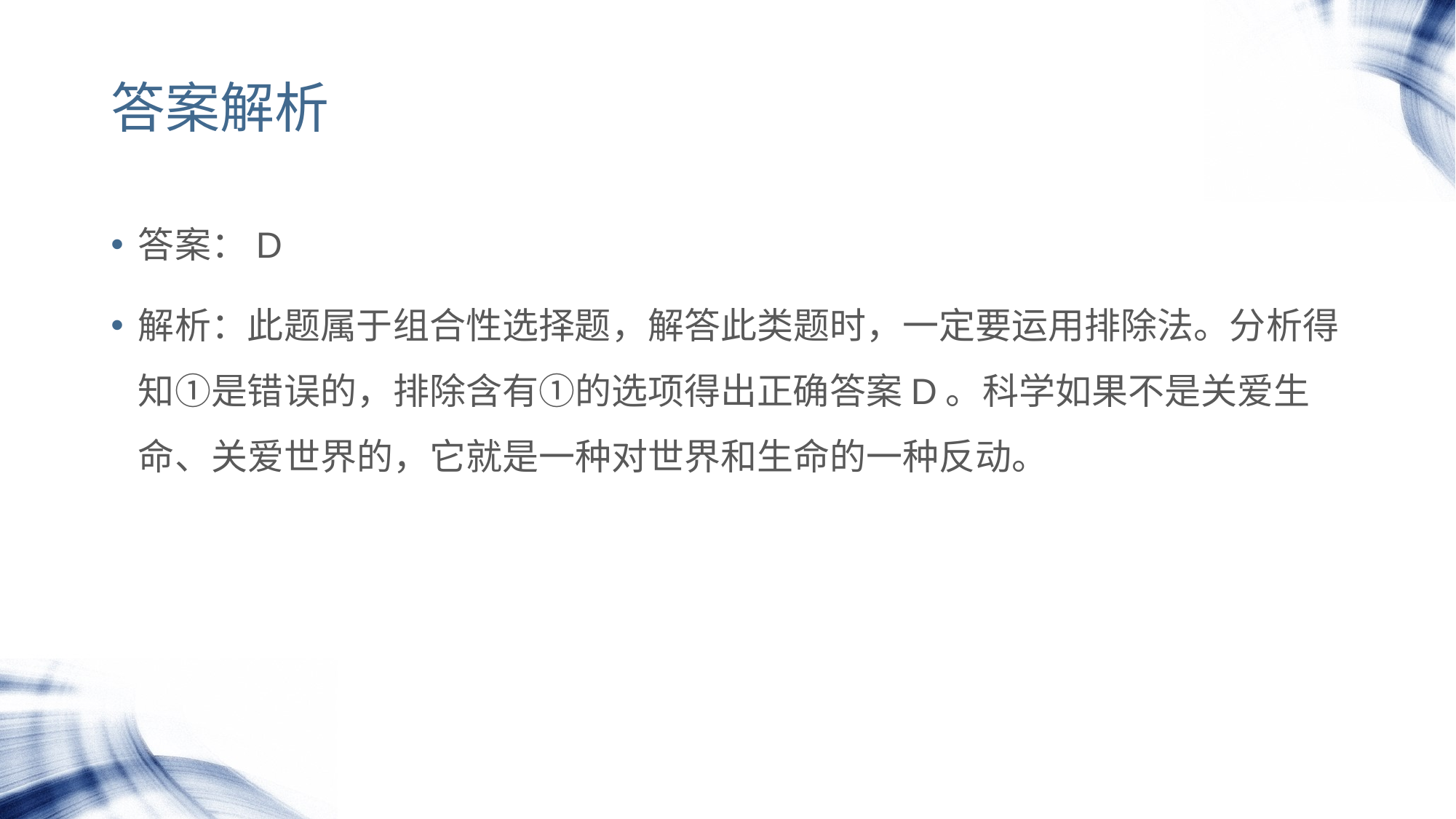

# 答案解析
答案：D
解析：此题属于组合性选择题，解答此类题时，一定要运用排除法。分析得知①是错误的，排除含有①的选项得出正确答案D。科学如果不是关爱生命、关爱世界的，它就是一种对世界和生命的一种反动。